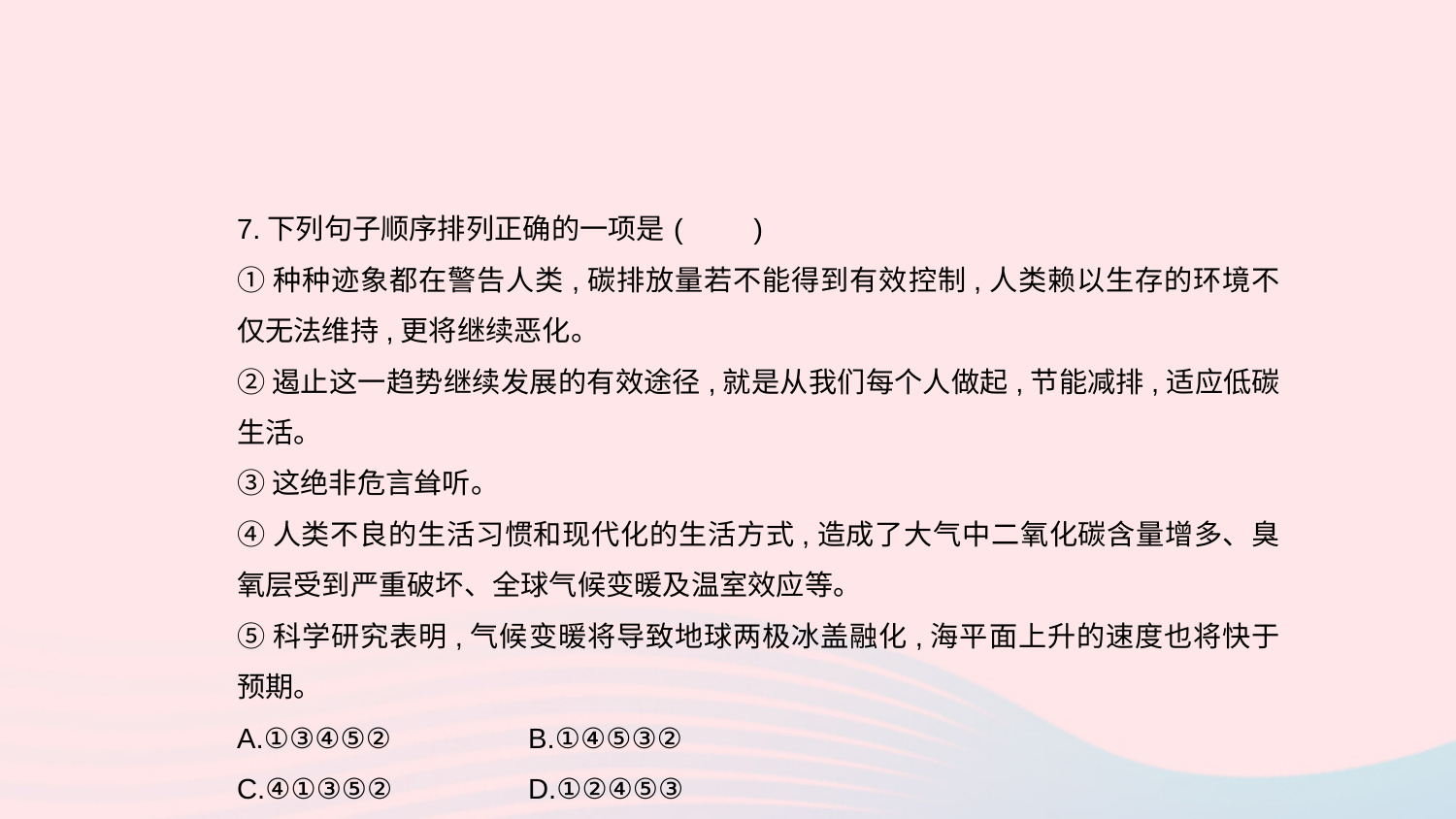

7.下列句子顺序排列正确的一项是	(　　)
①种种迹象都在警告人类,碳排放量若不能得到有效控制,人类赖以生存的环境不仅无法维持,更将继续恶化。
②遏止这一趋势继续发展的有效途径,就是从我们每个人做起,节能减排,适应低碳生活。
③这绝非危言耸听。
④人类不良的生活习惯和现代化的生活方式,造成了大气中二氧化碳含量增多、臭氧层受到严重破坏、全球气候变暖及温室效应等。
⑤科学研究表明,气候变暖将导致地球两极冰盖融化,海平面上升的速度也将快于预期。
A.①③④⑤②	B.①④⑤③②
C.④①③⑤②	D.①②④⑤③